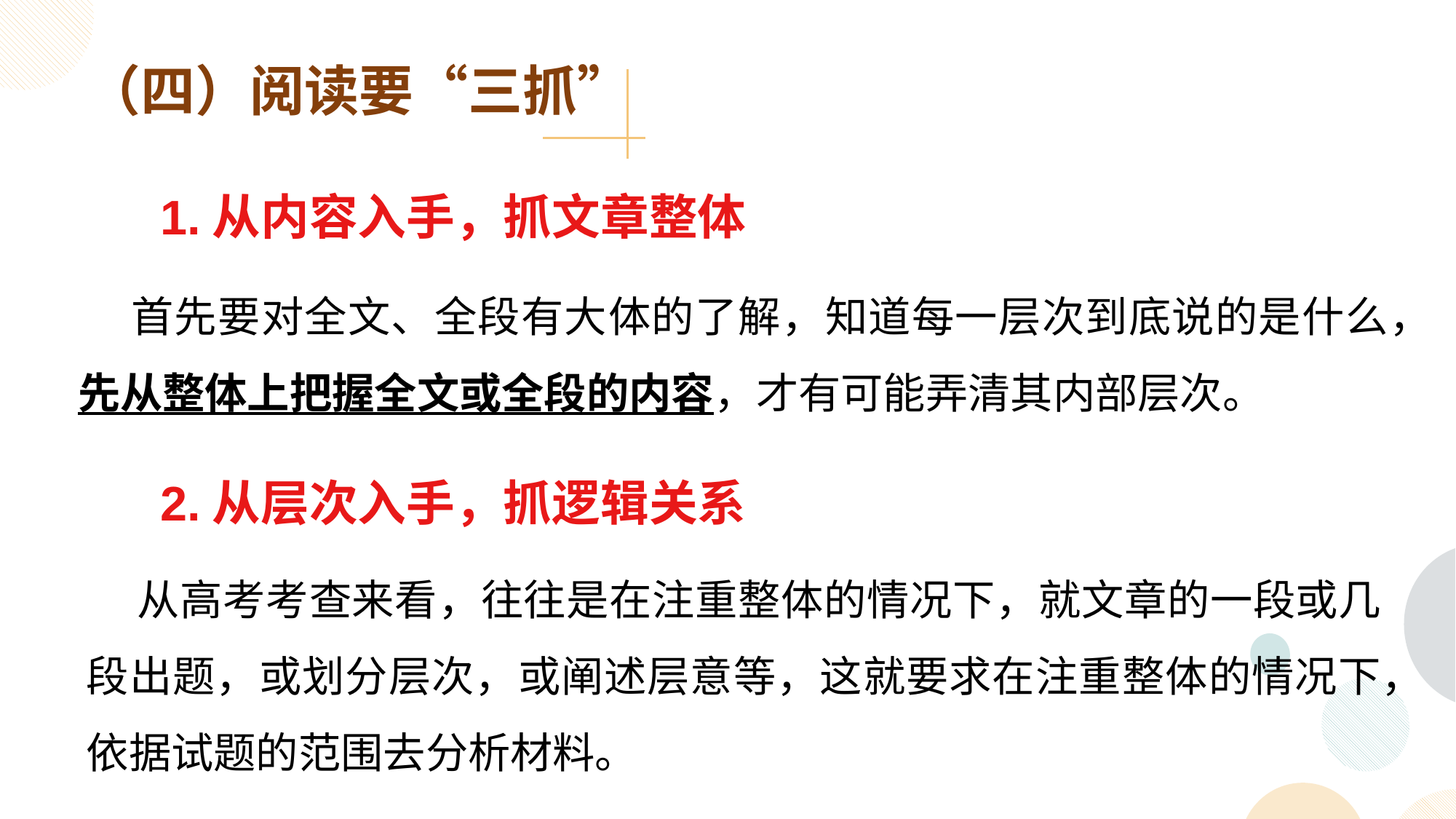

（四）阅读要“三抓”
1.从内容入手，抓文章整体
    首先要对全文、全段有大体的了解，知道每一层次到底说的是什么，先从整体上把握全文或全段的内容，才有可能弄清其内部层次。
2.从层次入手，抓逻辑关系
    从高考考查来看，往往是在注重整体的情况下，就文章的一段或几段出题，或划分层次，或阐述层意等，这就要求在注重整体的情况下，依据试题的范围去分析材料。